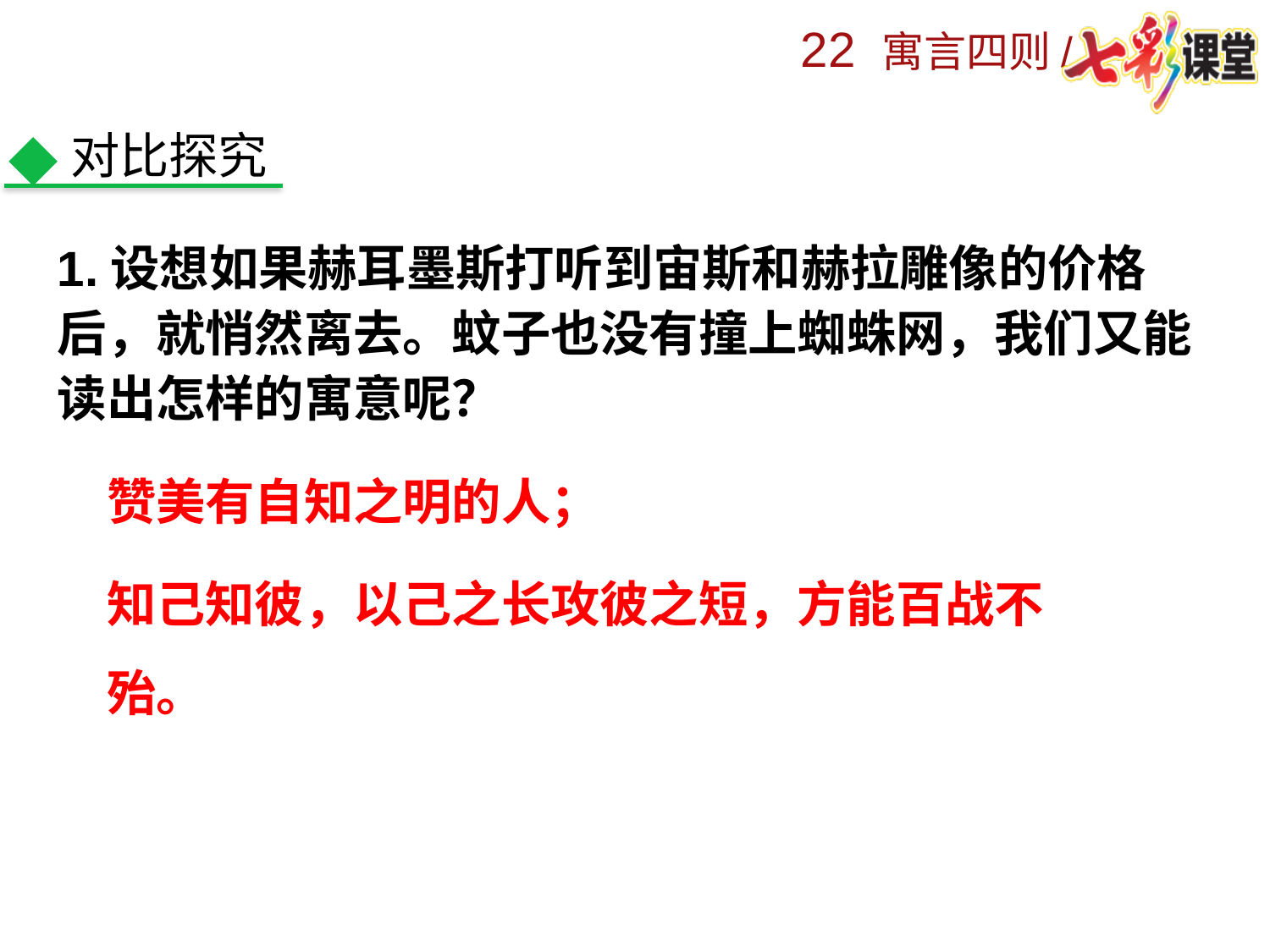

对比探究

1.设想如果赫耳墨斯打听到宙斯和赫拉雕像的价格后，就悄然离去。蚊子也没有撞上蜘蛛网，我们又能读出怎样的寓意呢？
赞美有自知之明的人；
知己知彼，以己之长攻彼之短，方能百战不殆。